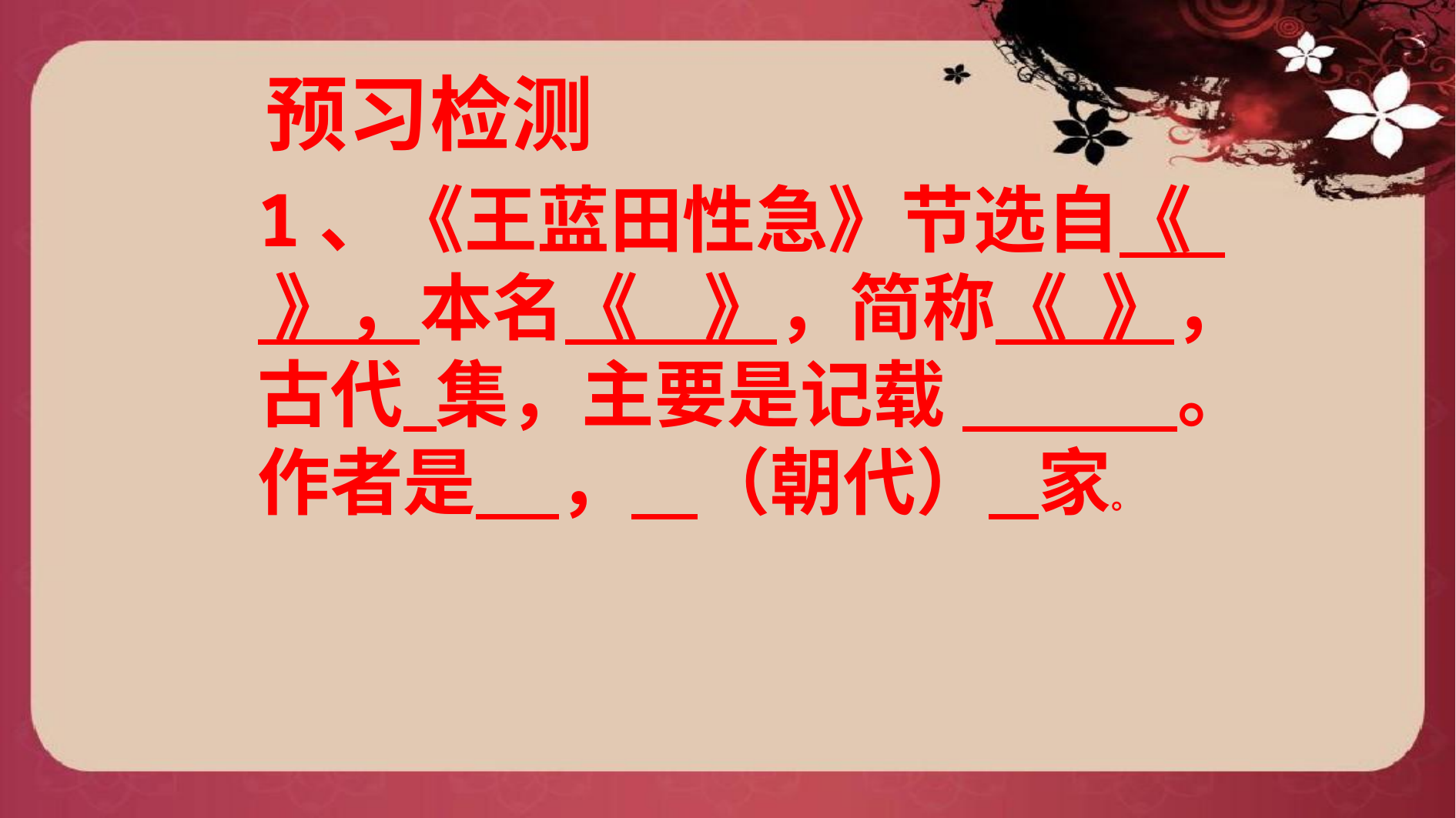

预习检测
1、《王蓝田性急》节选自《    》，本名《    》，简称《  》，古代  集，主要是记载              。作者是     ，    （朝代）   家。